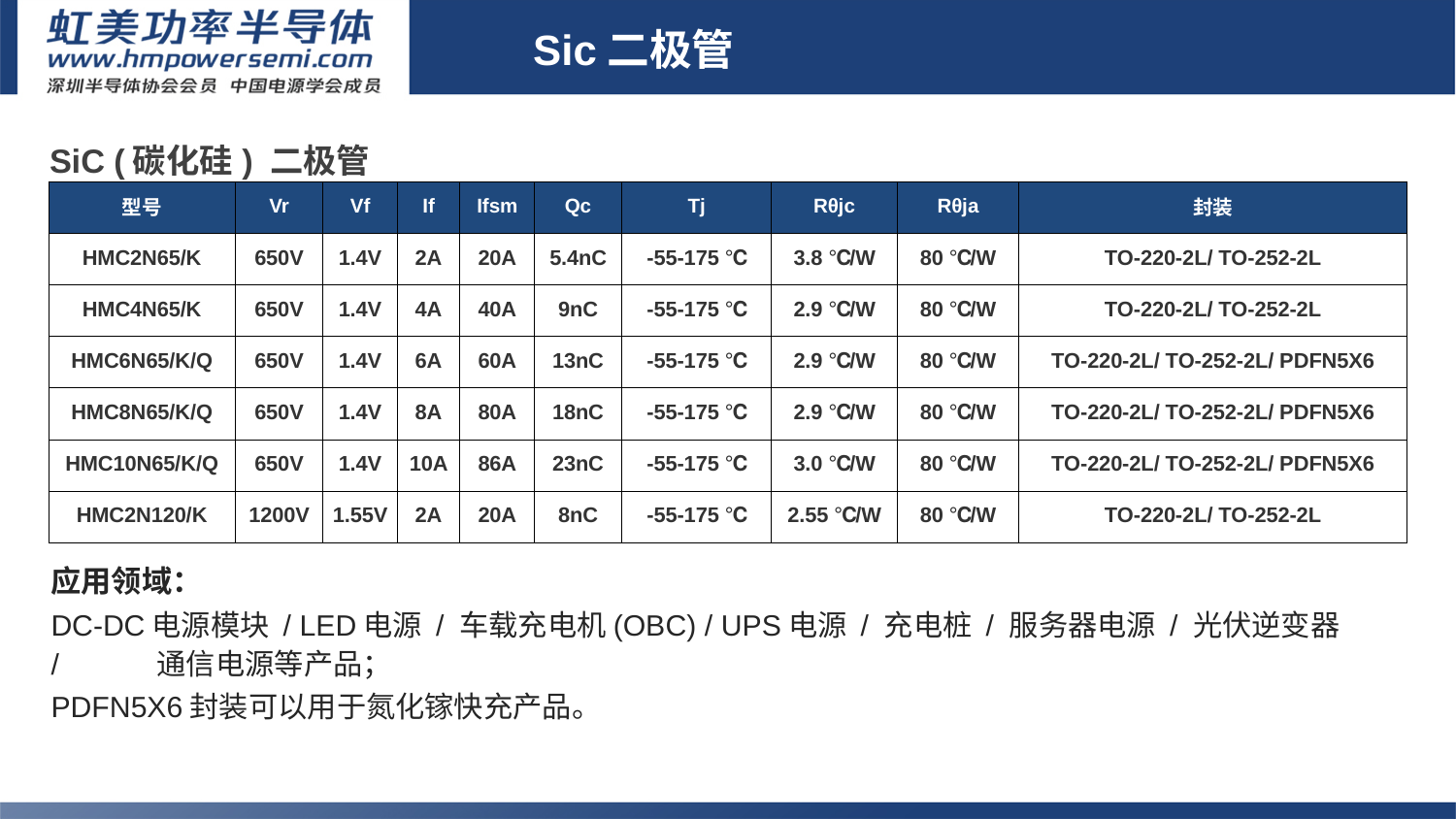

Sic二极管
充电：
| SiC (碳化硅) 二极管 |  |  |  |  |  |  |  |  |  |
| --- | --- | --- | --- | --- | --- | --- | --- | --- | --- |
| 型号 | Vr | Vf | If | Ifsm | Qc | Tj | Rθjc | Rθja | 封装 |
| HMC2N65/K | 650V | 1.4V | 2A | 20A | 5.4nC | -55-175 ℃ | 3.8 ℃/W | 80 ℃/W | TO-220-2L/ TO-252-2L |
| HMC4N65/K | 650V | 1.4V | 4A | 40A | 9nC | -55-175 ℃ | 2.9 ℃/W | 80 ℃/W | TO-220-2L/ TO-252-2L |
| HMC6N65/K/Q | 650V | 1.4V | 6A | 60A | 13nC | -55-175 ℃ | 2.9 ℃/W | 80 ℃/W | TO-220-2L/ TO-252-2L/ PDFN5X6 |
| HMC8N65/K/Q | 650V | 1.4V | 8A | 80A | 18nC | -55-175 ℃ | 2.9 ℃/W | 80 ℃/W | TO-220-2L/ TO-252-2L/ PDFN5X6 |
| HMC10N65/K/Q | 650V | 1.4V | 10A | 86A | 23nC | -55-175 ℃ | 3.0 ℃/W | 80 ℃/W | TO-220-2L/ TO-252-2L/ PDFN5X6 |
| HMC2N120/K | 1200V | 1.55V | 2A | 20A | 8nC | -55-175 ℃ | 2.55 ℃/W | 80 ℃/W | TO-220-2L/ TO-252-2L |
# 1.Sic二极管/GaN FET/IGBT单管
应用领域：
DC-DC电源模块 / LED电源 / 车载充电机(OBC) / UPS电源 / 充电桩 / 服务器电源 / 光伏逆变器 /           通信电源等产品；
PDFN5X6封装可以用于氮化镓快充产品。